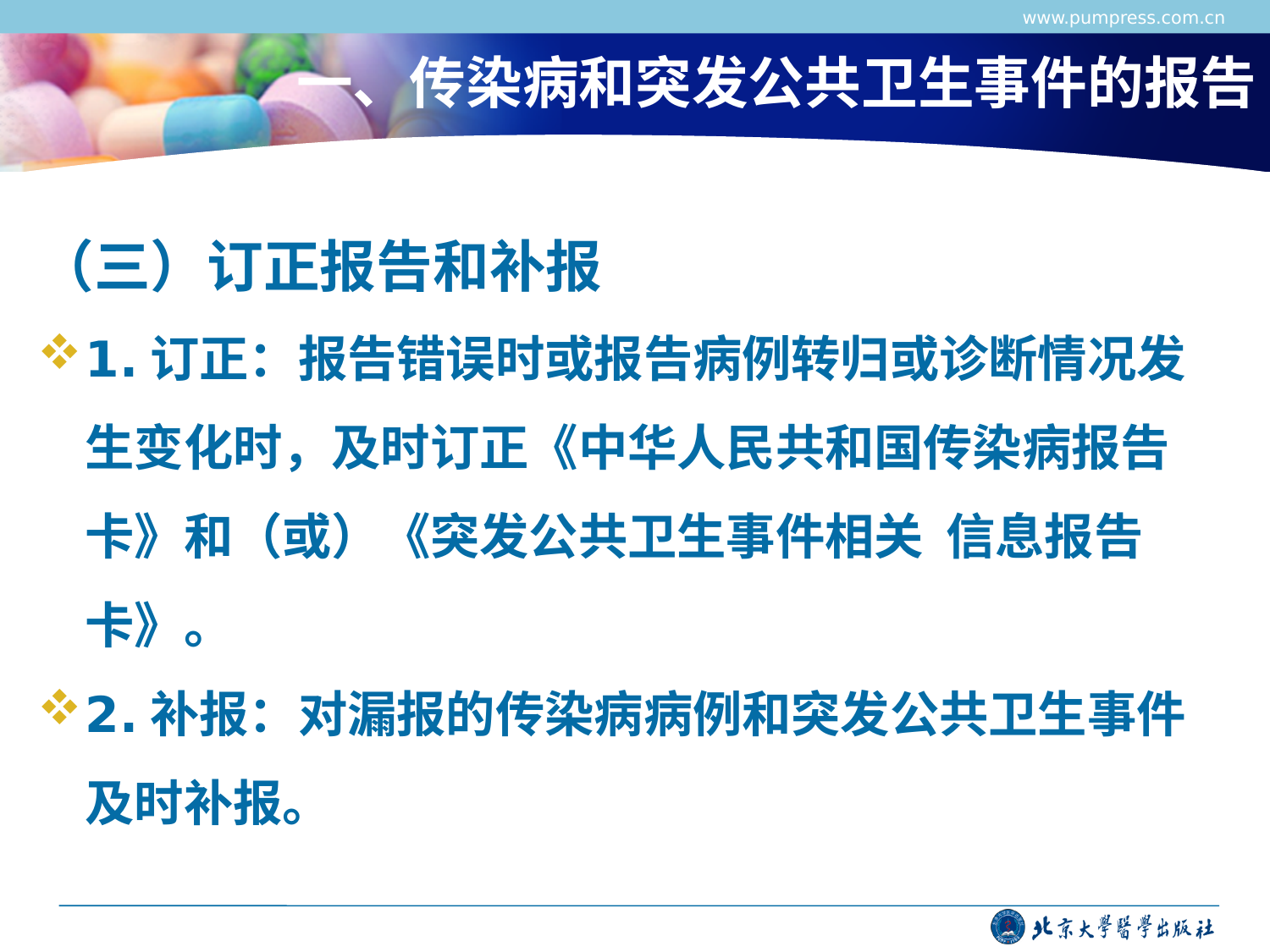

www.pumpress.com.cn
# 一、传染病和突发公共卫生事件的报告
（三）订正报告和补报
1.订正：报告错误时或报告病例转归或诊断情况发生变化时，及时订正《中华人民共和国传染病报告卡》和（或）《突发公共卫生事件相关  信息报告卡》。
2.补报：对漏报的传染病病例和突发公共卫生事件及时补报。